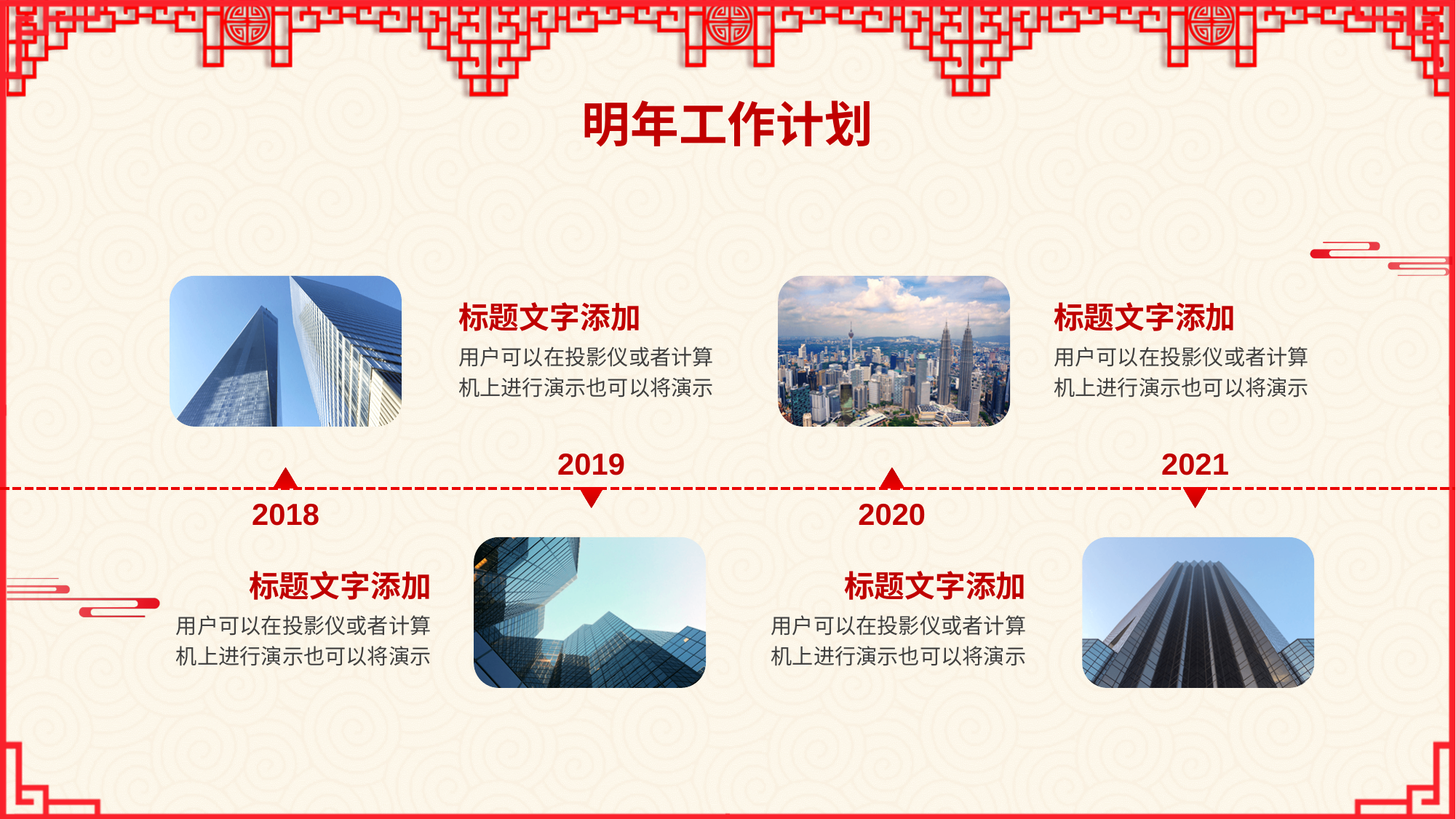

明年工作计划

标题文字添加
用户可以在投影仪或者计算机上进行演示也可以将演示
标题文字添加
用户可以在投影仪或者计算机上进行演示也可以将演示
2019
2021

2018
2020

标题文字添加
用户可以在投影仪或者计算机上进行演示也可以将演示
标题文字添加
用户可以在投影仪或者计算机上进行演示也可以将演示